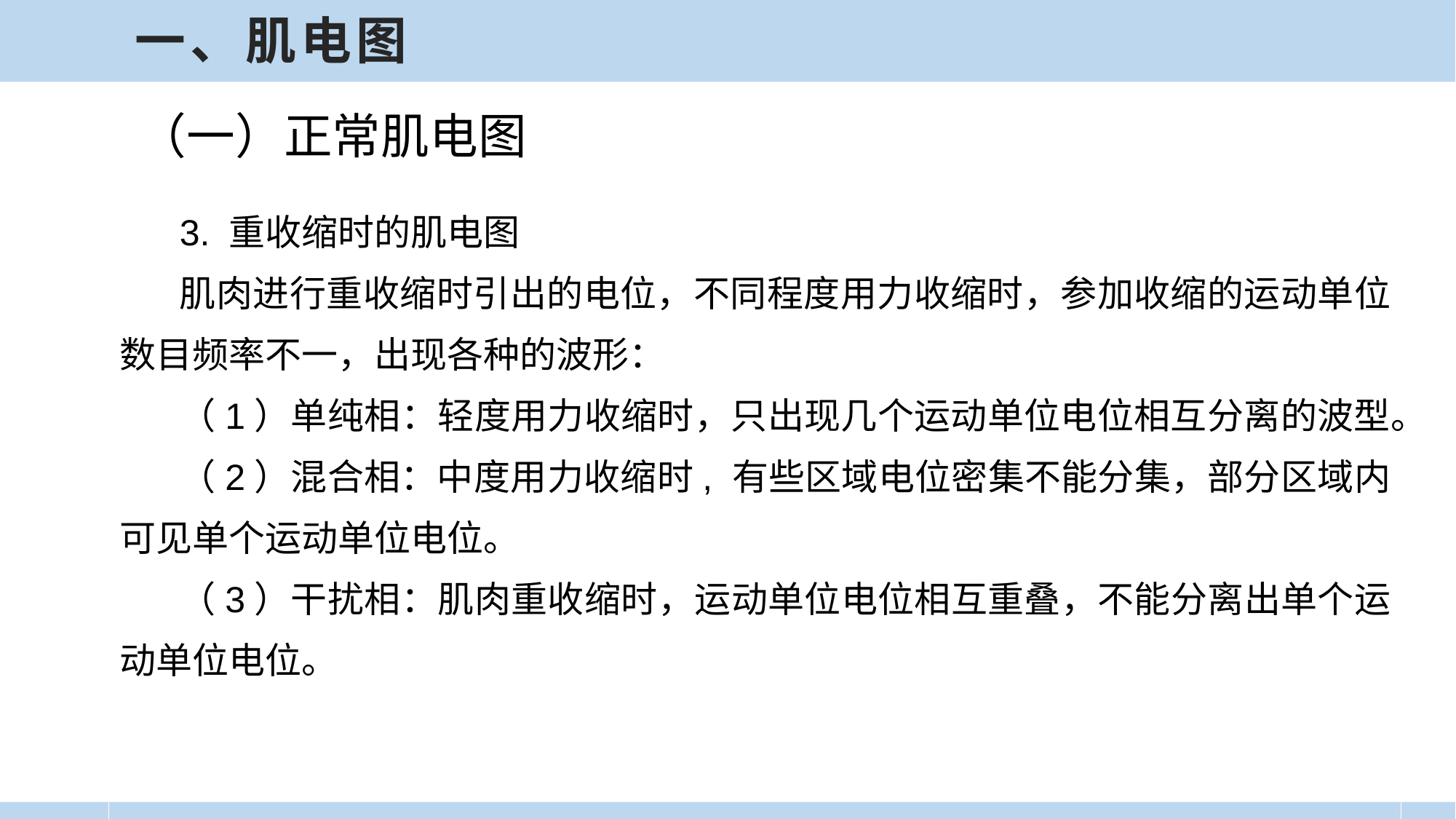

一、肌电图
（一）正常肌电图
3. 重收缩时的肌电图
肌肉进行重收缩时引出的电位，不同程度用力收缩时，参加收缩的运动单位数目频率不一，出现各种的波形：
（1）单纯相：轻度用力收缩时，只出现几个运动单位电位相互分离的波型。
（2）混合相：中度用力收缩时, 有些区域电位密集不能分集，部分区域内可见单个运动单位电位。
（3）干扰相：肌肉重收缩时，运动单位电位相互重叠，不能分离出单个运动单位电位。